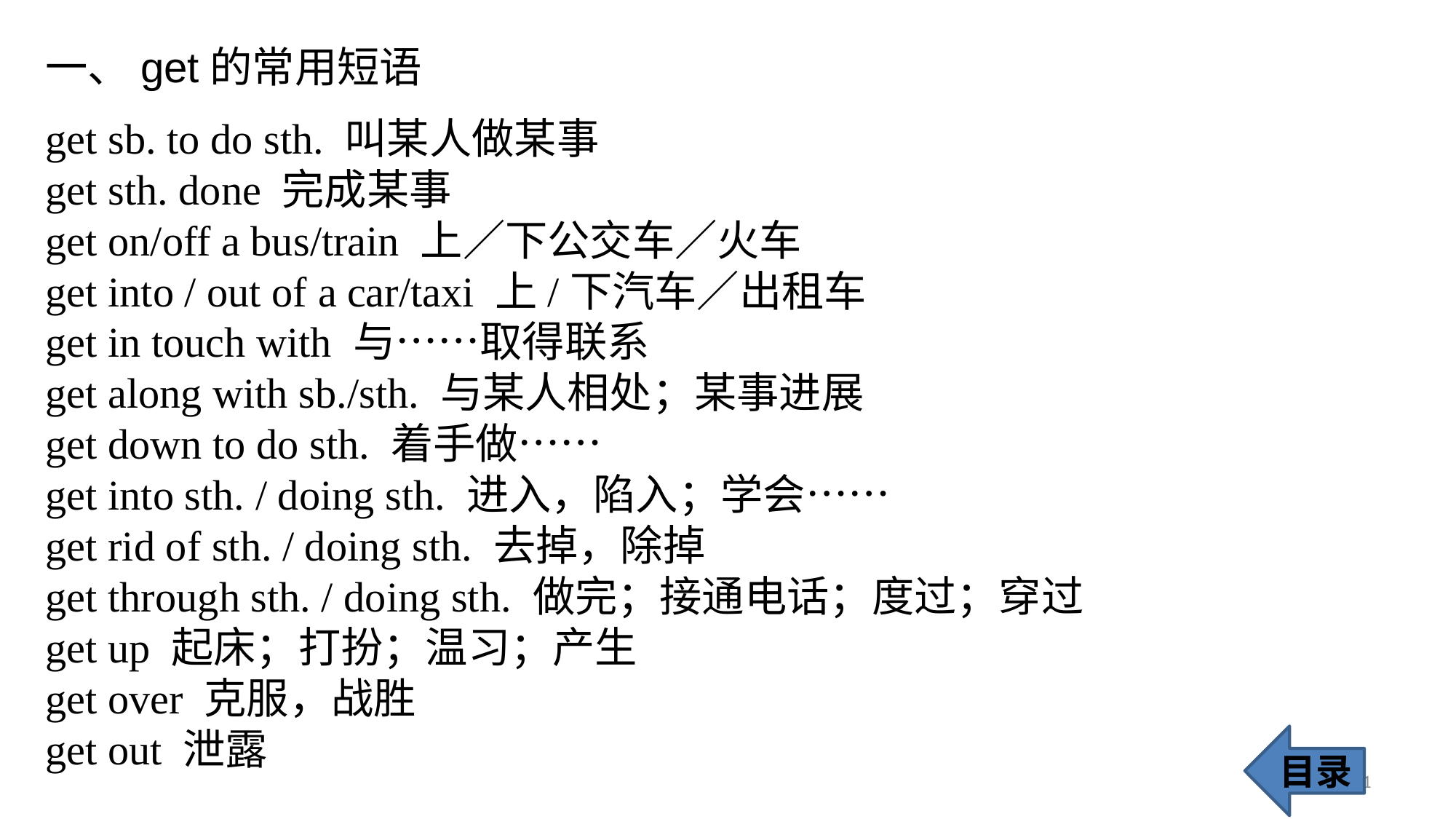

一、get的常用短语
get sb. to do sth. 叫某人做某事
get sth. done 完成某事
get on/off a bus/train 上／下公交车／火车
get into / out of a car/taxi 上/下汽车／出租车
get in touch with 与……取得联系
get along with sb./sth. 与某人相处；某事进展
get down to do sth. 着手做……
get into sth. / doing sth. 进入，陷入；学会……
get rid of sth. / doing sth. 去掉，除掉
get through sth. / doing sth. 做完；接通电话；度过；穿过
get up 起床；打扮；温习；产生
get over 克服，战胜
get out 泄露
目录
71